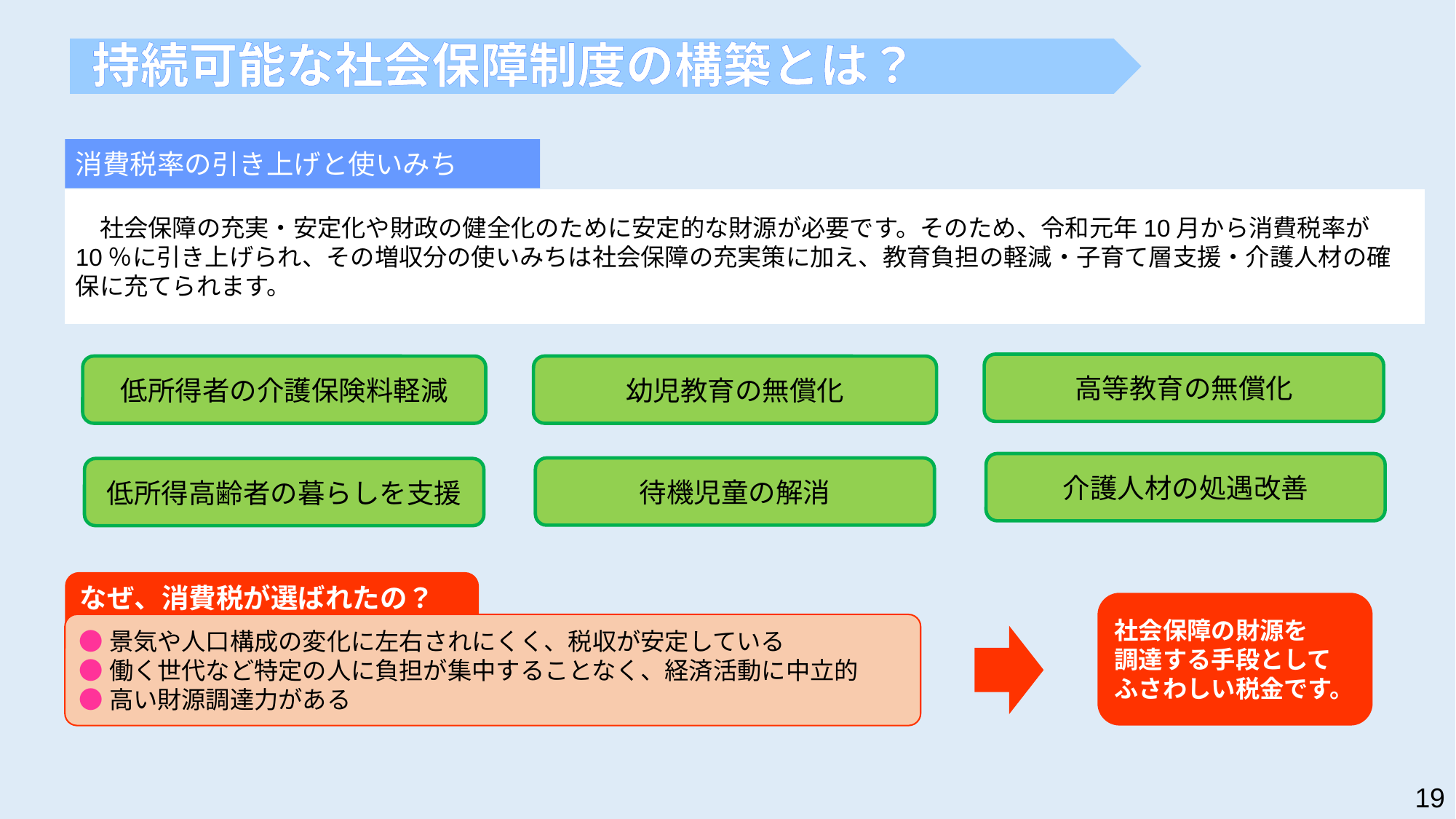

持続可能な社会保障制度の構築とは？

消費税率の引き上げと使いみち
　社会保障の充実・安定化や財政の健全化のために安定的な財源が必要です。そのため、令和元年10月から消費税率が10％に引き上げられ、その増収分の使いみちは社会保障の充実策に加え、教育負担の軽減・子育て層支援・介護人材の確保に充てられます。
高等教育の無償化
低所得者の介護保険料軽減
幼児教育の無償化
介護人材の処遇改善
待機児童の解消
低所得高齢者の暮らしを支援
なぜ、消費税が選ばれたの？

●景気や人口構成の変化に左右されにくく、税収が安定している
●働く世代など特定の人に負担が集中することなく、経済活動に中立的
●高い財源調達力がある
社会保障の財源を
調達する手段として
ふさわしい税金です。

19